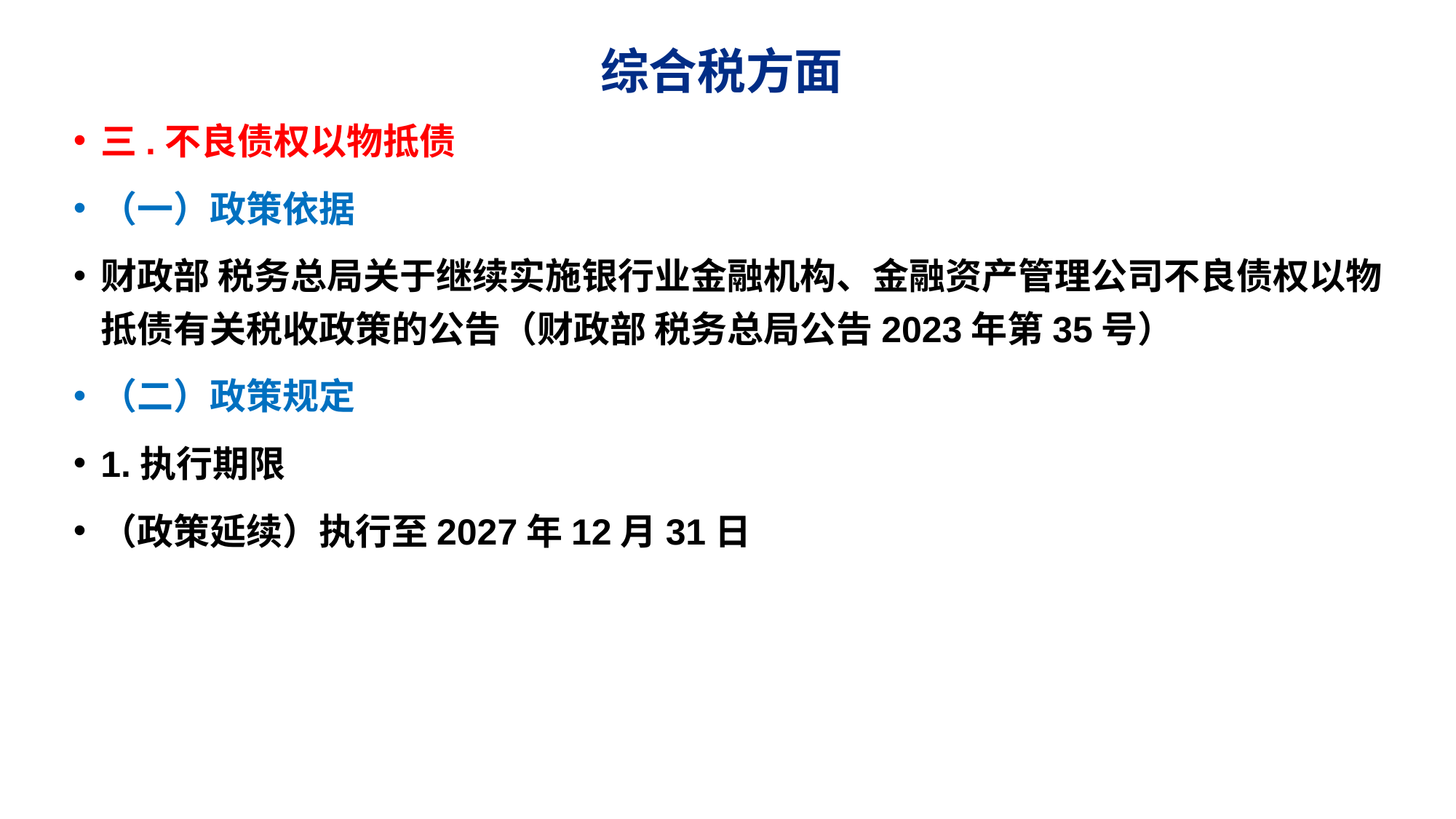

# 综合税方面
三.不良债权以物抵债
（一）政策依据
财政部 税务总局关于继续实施银行业金融机构、金融资产管理公司不良债权以物抵债有关税收政策的公告（财政部 税务总局公告2023年第35号）
（二）政策规定
1.执行期限
（政策延续）执行至2027年12月31日